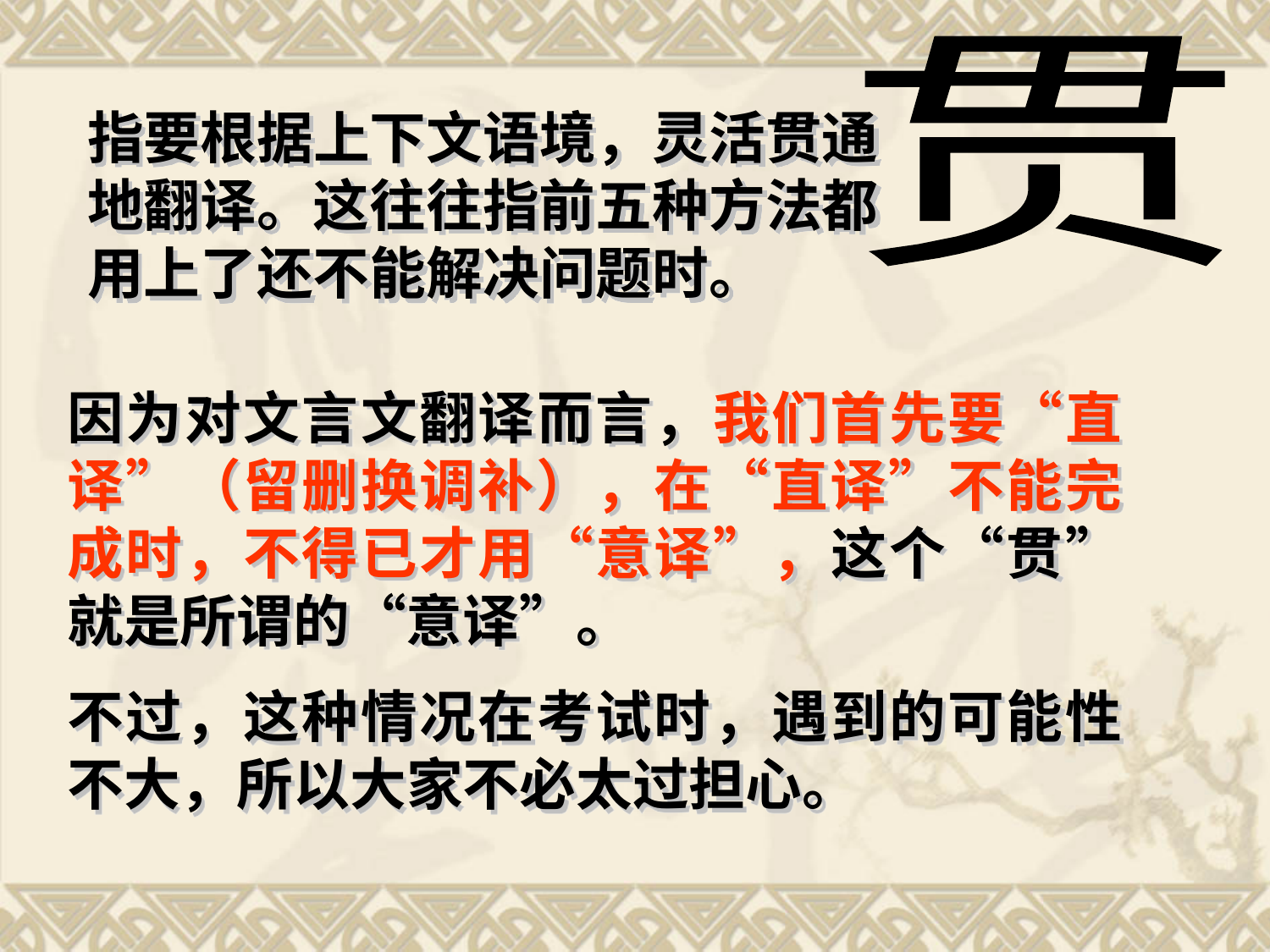

贯
指要根据上下文语境，灵活贯通地翻译。这往往指前五种方法都用上了还不能解决问题时。
因为对文言文翻译而言，我们首先要“直译”（留删换调补），在“直译”不能完成时，不得已才用“意译”，这个“贯”就是所谓的“意译”。
不过，这种情况在考试时，遇到的可能性不大，所以大家不必太过担心。